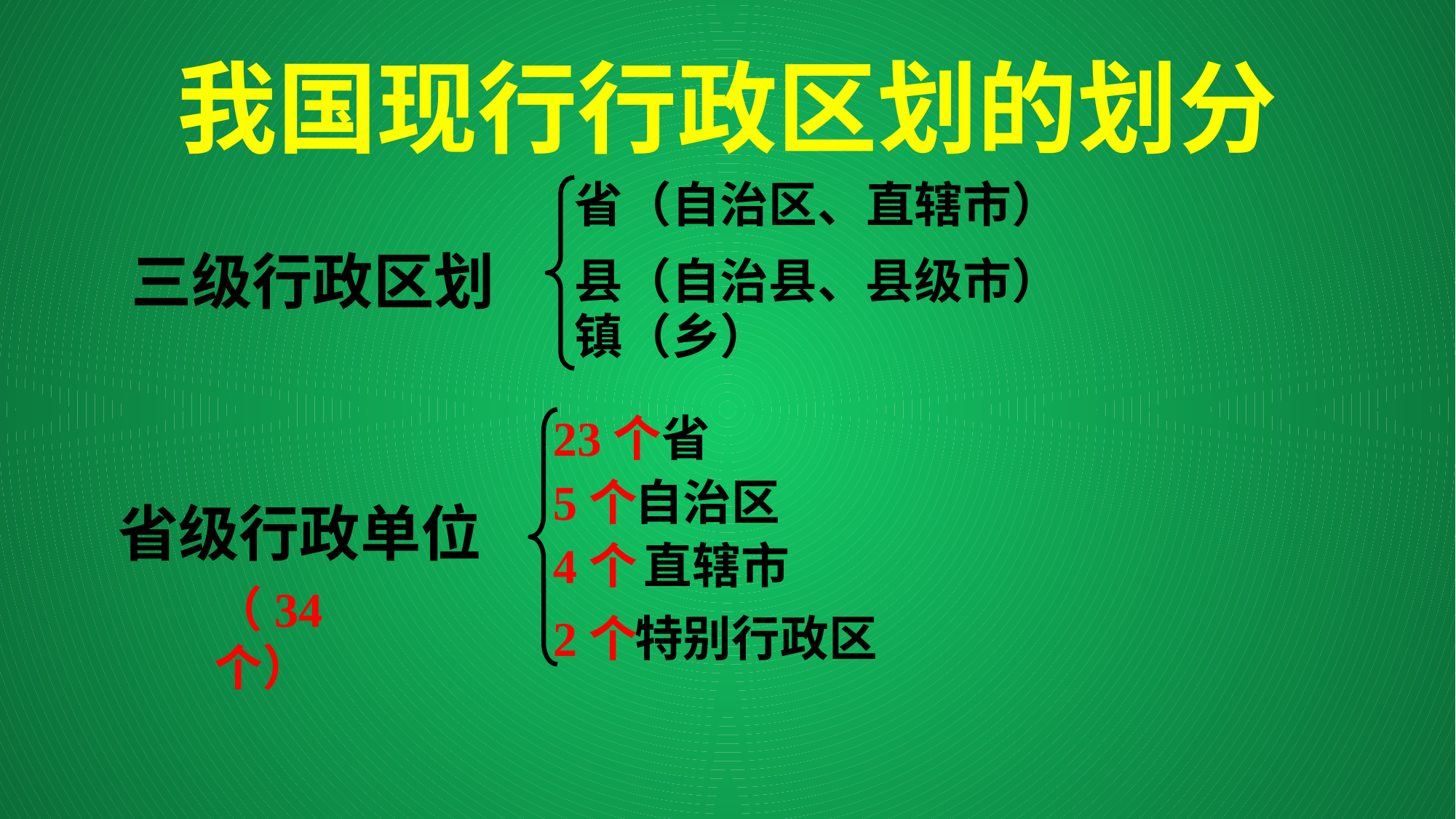

# 我国现行行政区划的划分
省（自治区、直辖市）

三级行政区划
县（自治县、县级市）
镇（乡）
23个
省

5个
自治区
省级行政单位
4个
直辖市
（34个）
2个
特别行政区